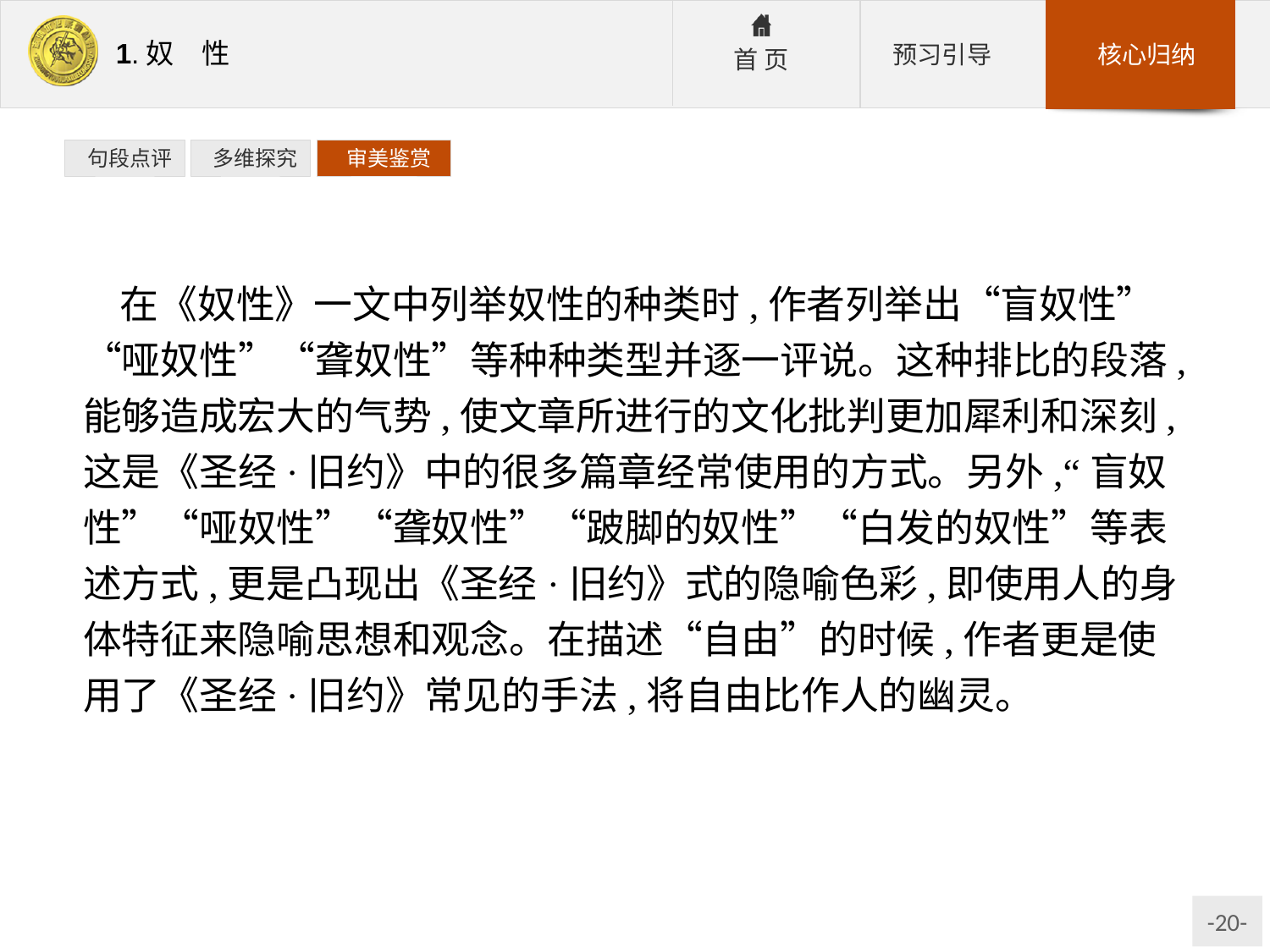

句段点评
 多维探究
 审美鉴赏
在《奴性》一文中列举奴性的种类时,作者列举出“盲奴性”“哑奴性”“聋奴性”等种种类型并逐一评说。这种排比的段落,能够造成宏大的气势,使文章所进行的文化批判更加犀利和深刻,这是《圣经·旧约》中的很多篇章经常使用的方式。另外,“盲奴性”“哑奴性”“聋奴性”“跛脚的奴性”“白发的奴性”等表述方式,更是凸现出《圣经·旧约》式的隐喻色彩,即使用人的身体特征来隐喻思想和观念。在描述“自由”的时候,作者更是使用了《圣经·旧约》常见的手法,将自由比作人的幽灵。